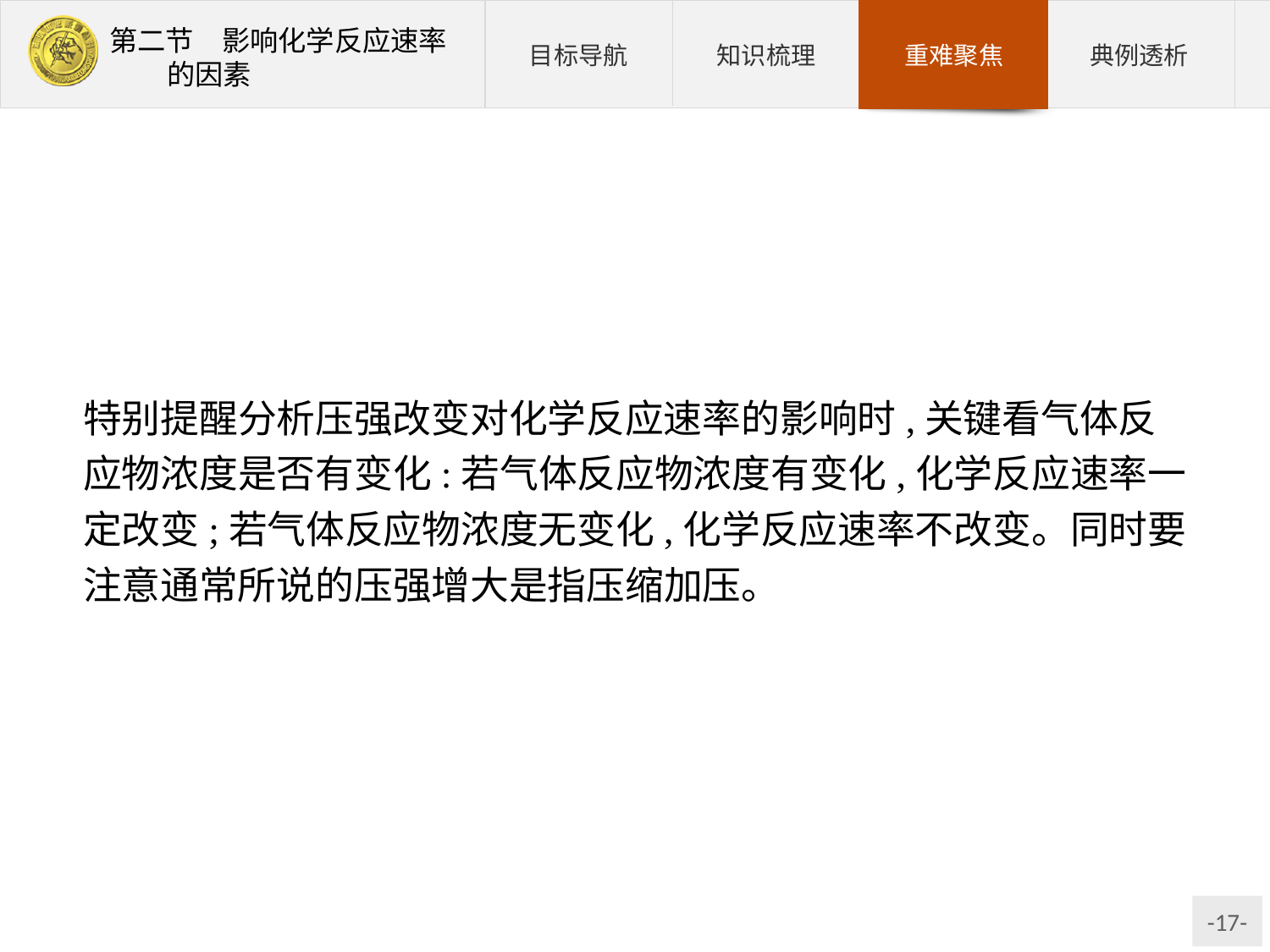

特别提醒分析压强改变对化学反应速率的影响时,关键看气体反应物浓度是否有变化:若气体反应物浓度有变化,化学反应速率一定改变;若气体反应物浓度无变化,化学反应速率不改变。同时要注意通常所说的压强增大是指压缩加压。